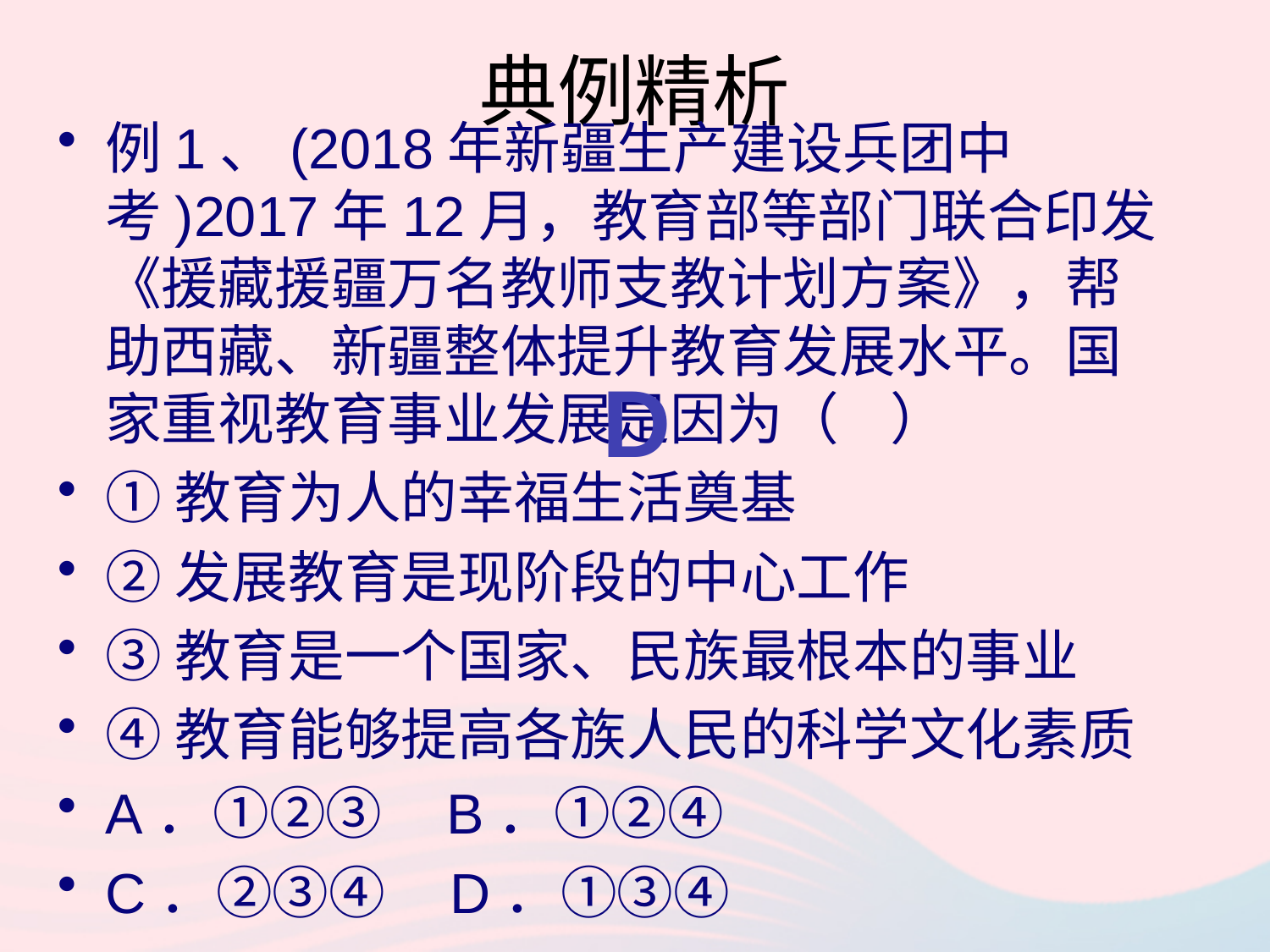

# 典例精析
例1、(2018年新疆生产建设兵团中考)2017年12月，教育部等部门联合印发《援藏援疆万名教师支教计划方案》，帮助西藏、新疆整体提升教育发展水平。国家重视教育事业发展是因为（    ）
①教育为人的幸福生活奠基
②发展教育是现阶段的中心工作
③教育是一个国家、民族最根本的事业
④教育能够提高各族人民的科学文化素质
A．①②③    B．①②④
C．②③④    D．①③④
D